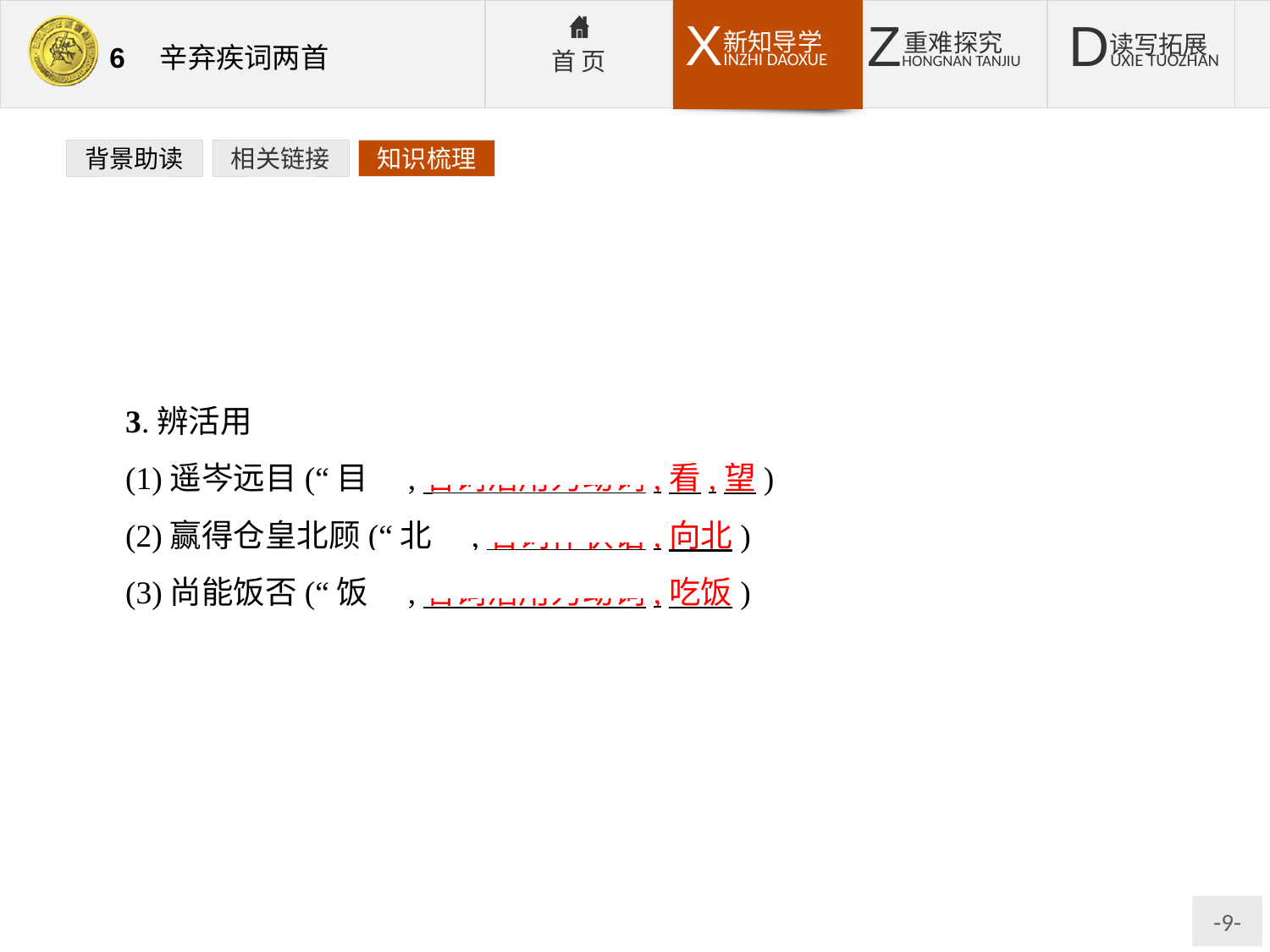

背景助读
相关链接
知识梳理
3.辨活用
(1)遥岑远目(“目”,名词活用为动词,看,望)
(2)赢得仓皇北顾(“北”,名词作状语,向北)
(3)尚能饭否(“饭”,名词活用为动词,吃饭)